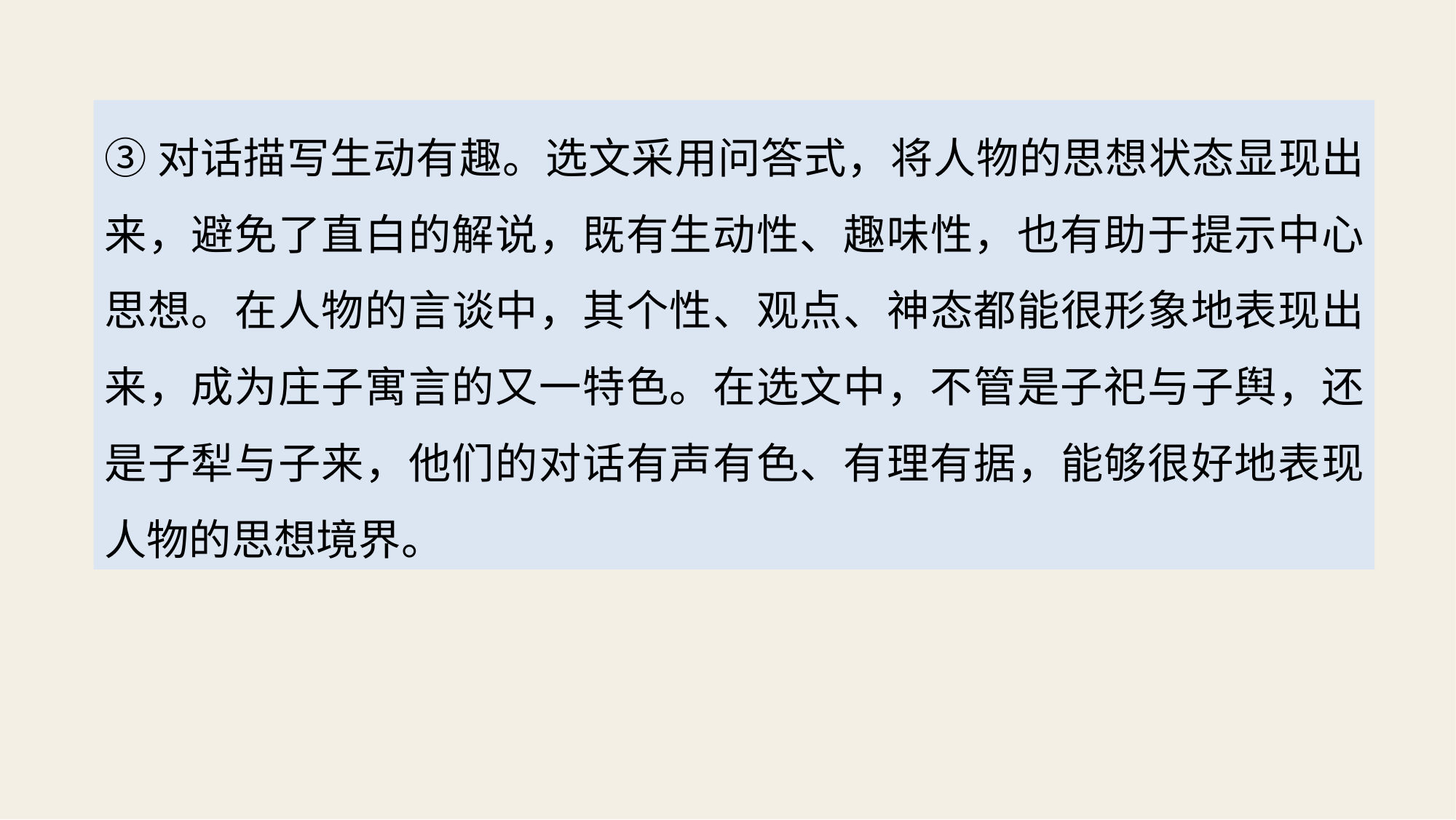

③对话描写生动有趣。选文采用问答式，将人物的思想状态显现出来，避免了直白的解说，既有生动性、趣味性，也有助于提示中心思想。在人物的言谈中，其个性、观点、神态都能很形象地表现出来，成为庄子寓言的又一特色。在选文中，不管是子祀与子舆，还是子犁与子来，他们的对话有声有色、有理有据，能够很好地表现人物的思想境界。